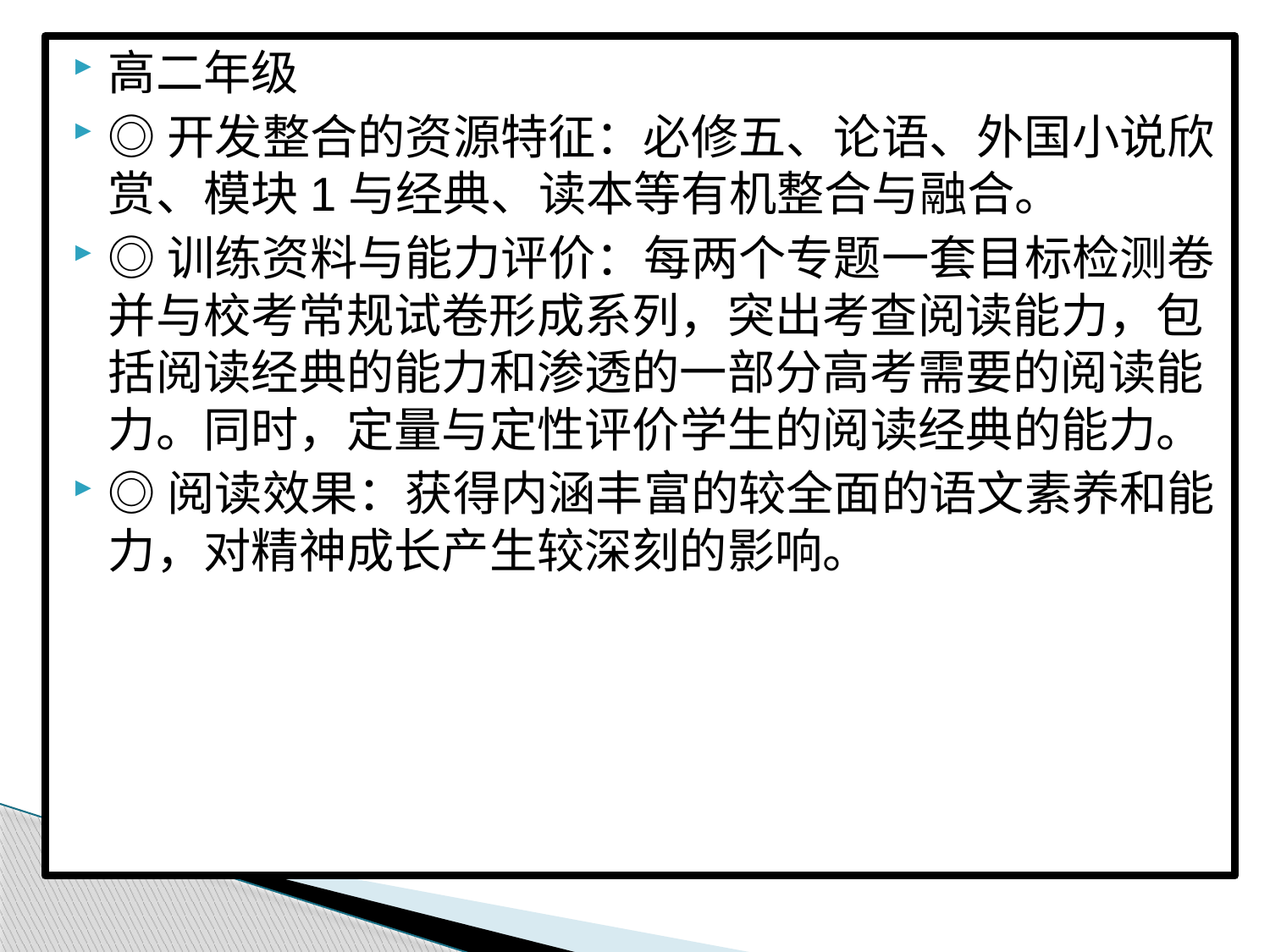

高二年级
◎开发整合的资源特征：必修五、论语、外国小说欣赏、模块1与经典、读本等有机整合与融合。
◎训练资料与能力评价：每两个专题一套目标检测卷并与校考常规试卷形成系列，突出考查阅读能力，包括阅读经典的能力和渗透的一部分高考需要的阅读能力。同时，定量与定性评价学生的阅读经典的能力。
◎阅读效果：获得内涵丰富的较全面的语文素养和能力，对精神成长产生较深刻的影响。